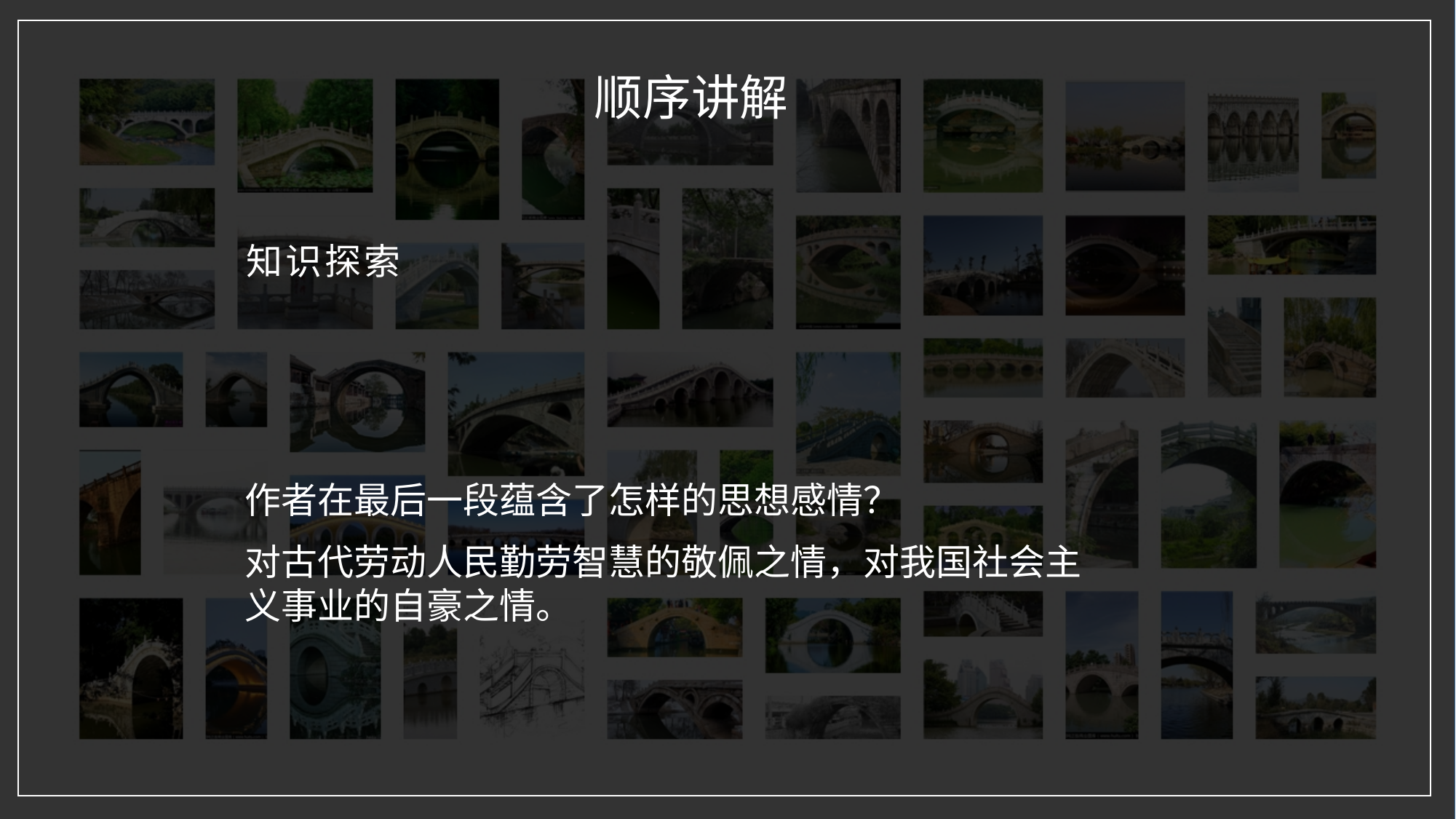

顺序讲解
# 知识探索
作者在最后一段蕴含了怎样的思想感情？
对古代劳动人民勤劳智慧的敬佩之情，对我国社会主义事业的自豪之情。